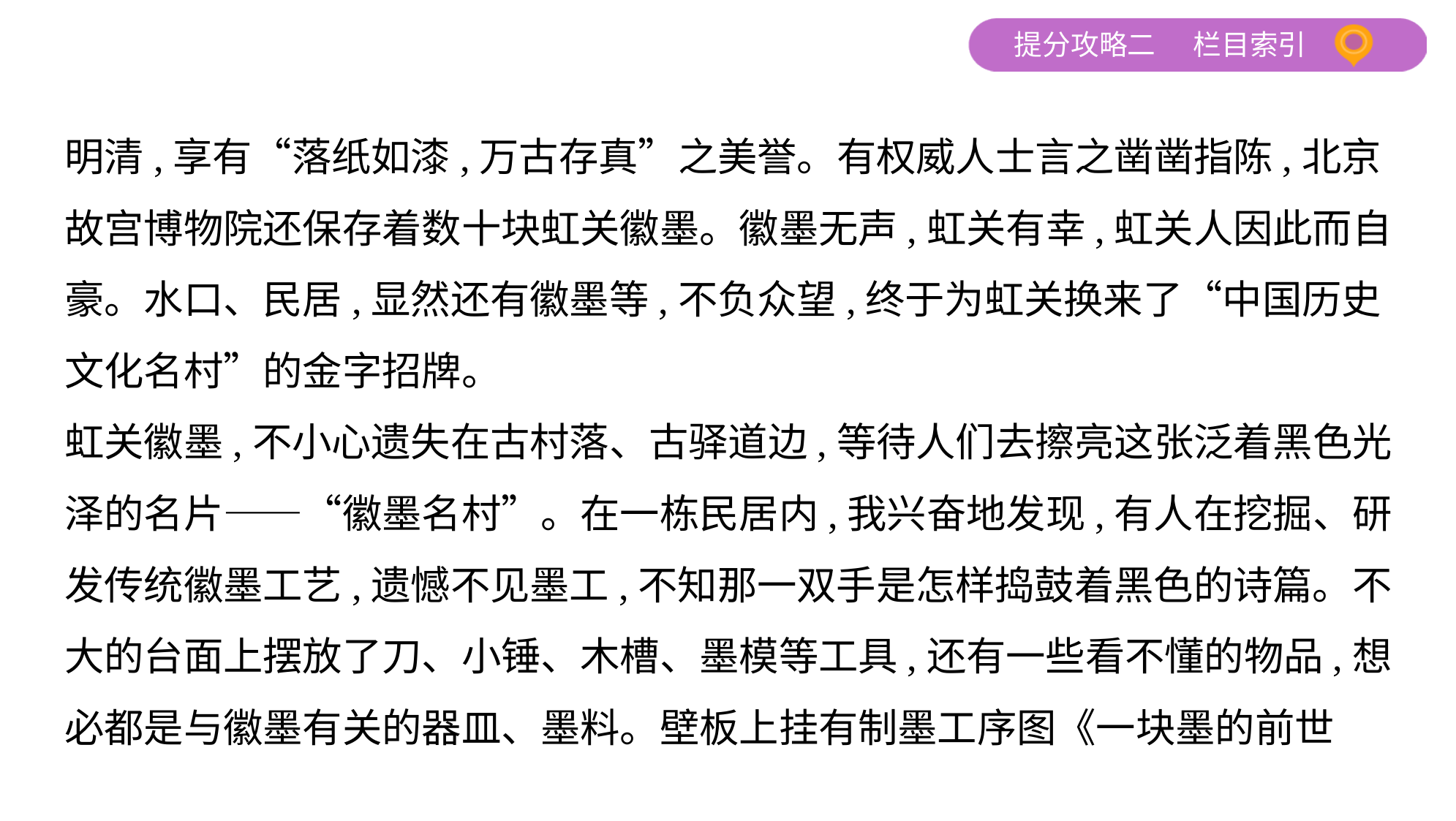

明清,享有“落纸如漆,万古存真”之美誉。有权威人士言之凿凿指陈,北京
故宫博物院还保存着数十块虹关徽墨。徽墨无声,虹关有幸,虹关人因此而自
豪。水口、民居,显然还有徽墨等,不负众望,终于为虹关换来了“中国历史
文化名村”的金字招牌。
虹关徽墨,不小心遗失在古村落、古驿道边,等待人们去擦亮这张泛着黑色光
泽的名片——“徽墨名村”。在一栋民居内,我兴奋地发现,有人在挖掘、研
发传统徽墨工艺,遗憾不见墨工,不知那一双手是怎样捣鼓着黑色的诗篇。不
大的台面上摆放了刀、小锤、木槽、墨模等工具,还有一些看不懂的物品,想
必都是与徽墨有关的器皿、墨料。壁板上挂有制墨工序图《一块墨的前世